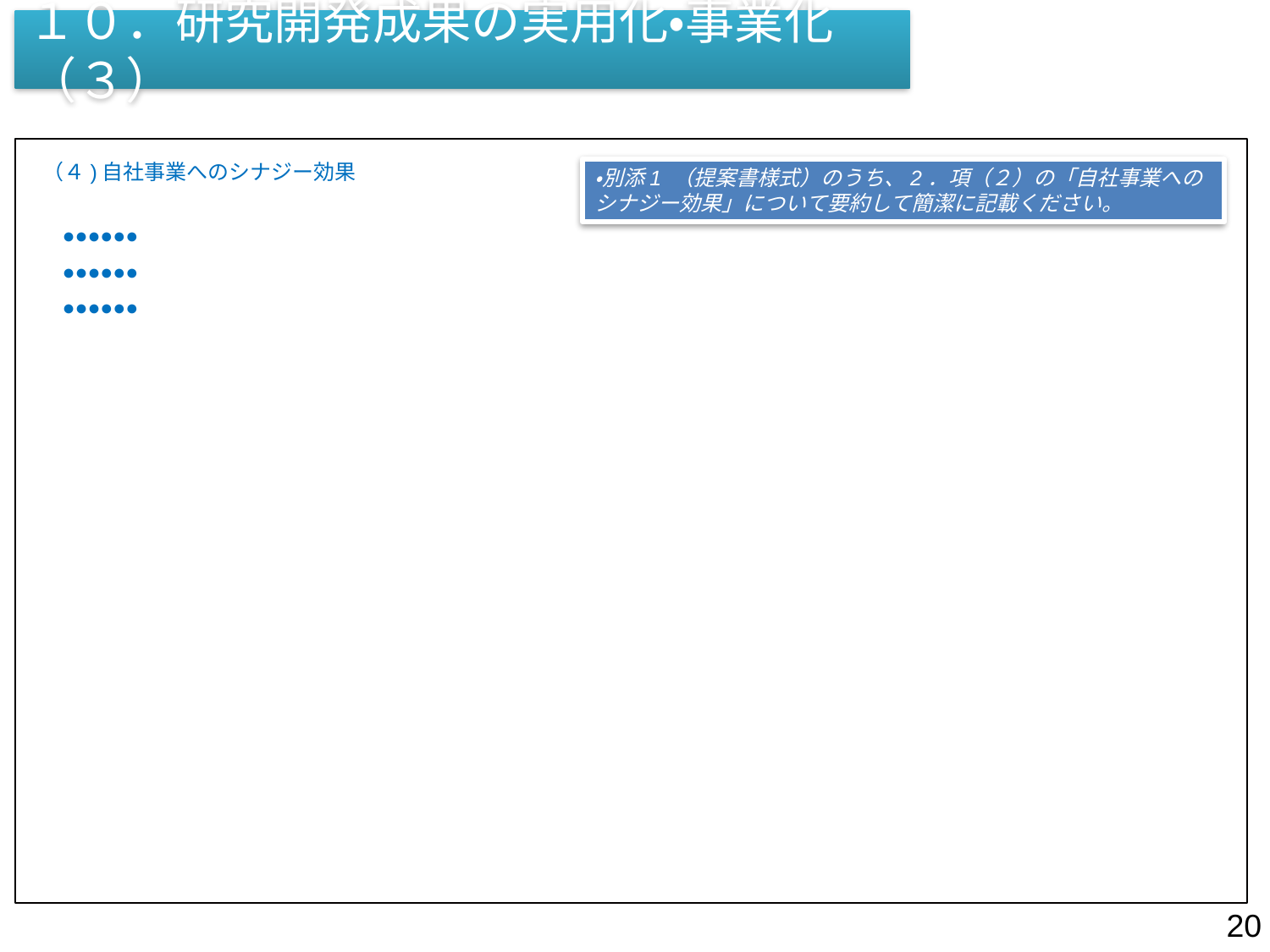

１０．研究開発成果の実用化・事業化（３）

（４)自社事業へのシナジー効果

・別添1 （提案書様式）のうち、2．項（２）の「自社事業へのシナジー効果」について要約して簡潔に記載ください。
●●●●●●
●●●●●●
●●●●●●
20